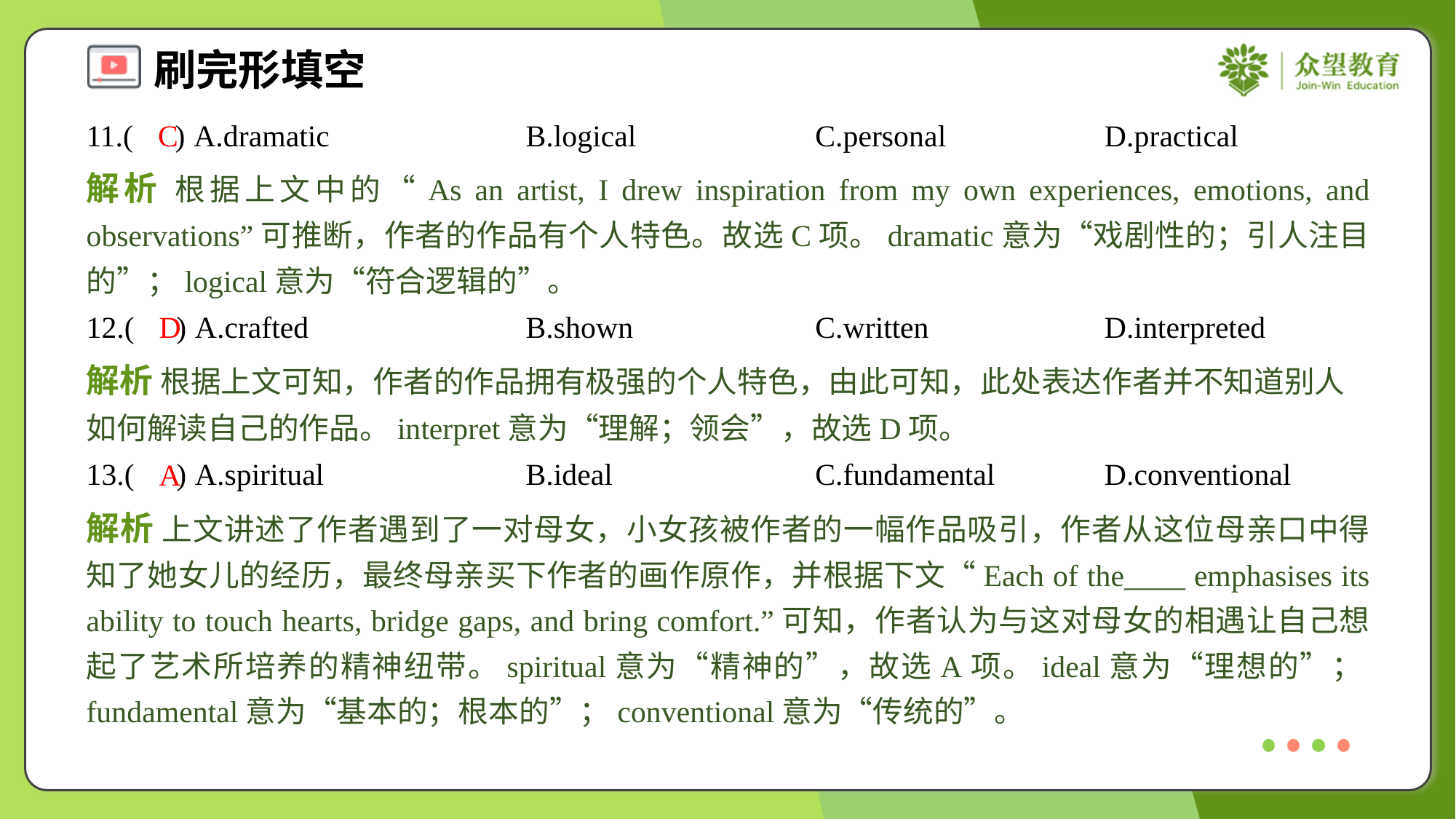

11.(     ) A.dramatic	B.logical	C.personal	D.practical
C
解析 根据上文中的“As an artist, I drew inspiration from my own experiences, emotions, and observations”可推断，作者的作品有个人特色。故选C项。dramatic意为“戏剧性的；引人注目的”；logical意为“符合逻辑的”。
12.(     ) A.crafted	B.shown	C.written	D.interpreted
D
解析 根据上文可知，作者的作品拥有极强的个人特色，由此可知，此处表达作者并不知道别人如何解读自己的作品。interpret意为“理解；领会”，故选D项。
13.(     ) A.spiritual	B.ideal	C.fundamental	D.conventional
A
解析 上文讲述了作者遇到了一对母女，小女孩被作者的一幅作品吸引，作者从这位母亲口中得知了她女儿的经历，最终母亲买下作者的画作原作，并根据下文“Each of the____ emphasises its ability to touch hearts, bridge gaps, and bring comfort.”可知，作者认为与这对母女的相遇让自己想起了艺术所培养的精神纽带。spiritual意为“精神的”，故选A项。ideal意为“理想的”；fundamental意为“基本的；根本的”；conventional意为“传统的”。